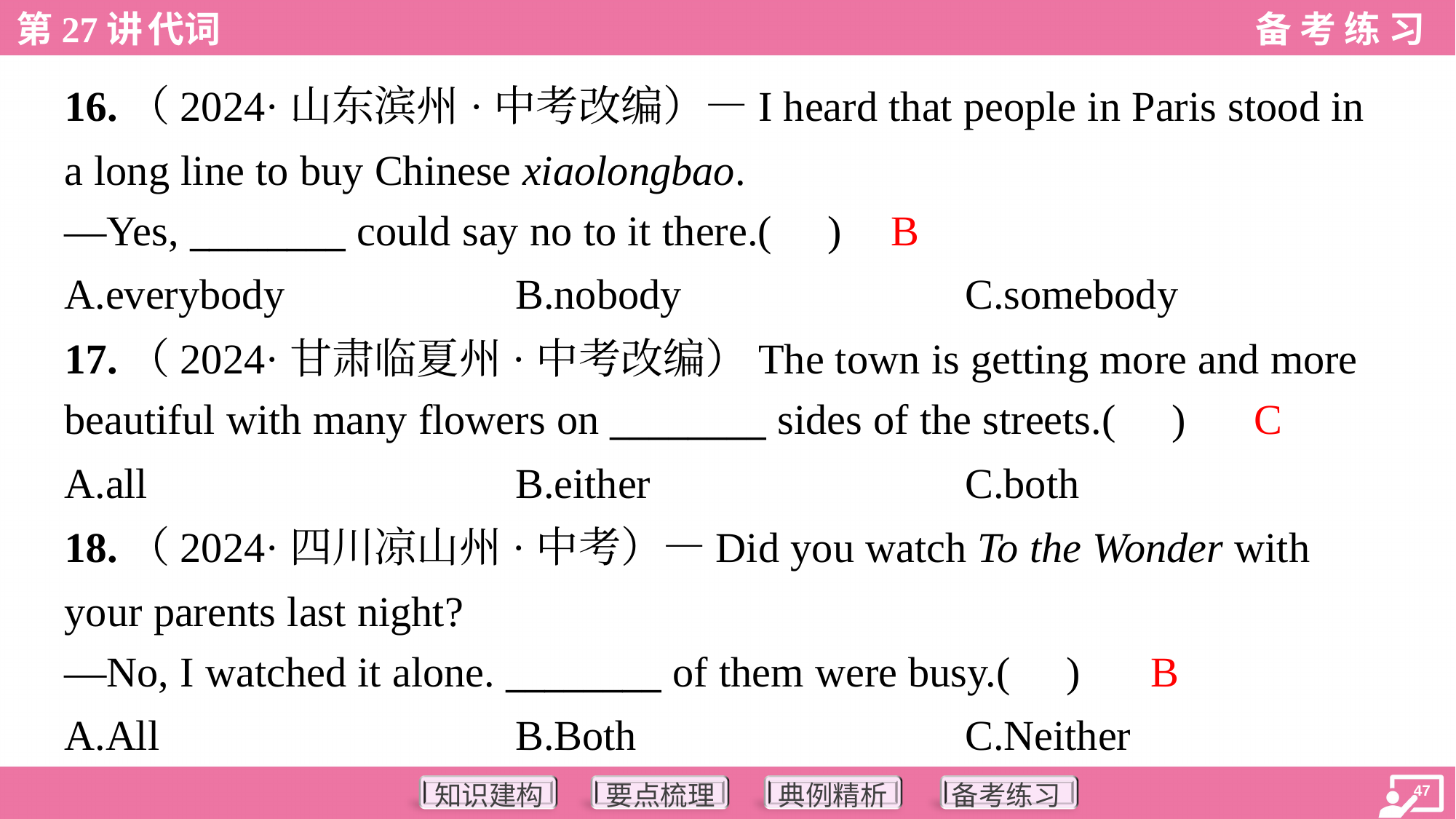

16.（2024·山东滨州·中考改编）—I heard that people in Paris stood in
a long line to buy Chinese xiaolongbao.
—Yes, ________ could say no to it there.(     )
B
A.everybody	B.nobody	C.somebody
17.（2024·甘肃临夏州·中考改编）The town is getting more and more
beautiful with many flowers on ________ sides of the streets.(     )
C
A.all	B.either	C.both
18.（2024·四川凉山州·中考）—Did you watch To the Wonder with
your parents last night?
—No, I watched it alone. ________ of them were busy.(     )
B
A.All	B.Both	C.Neither